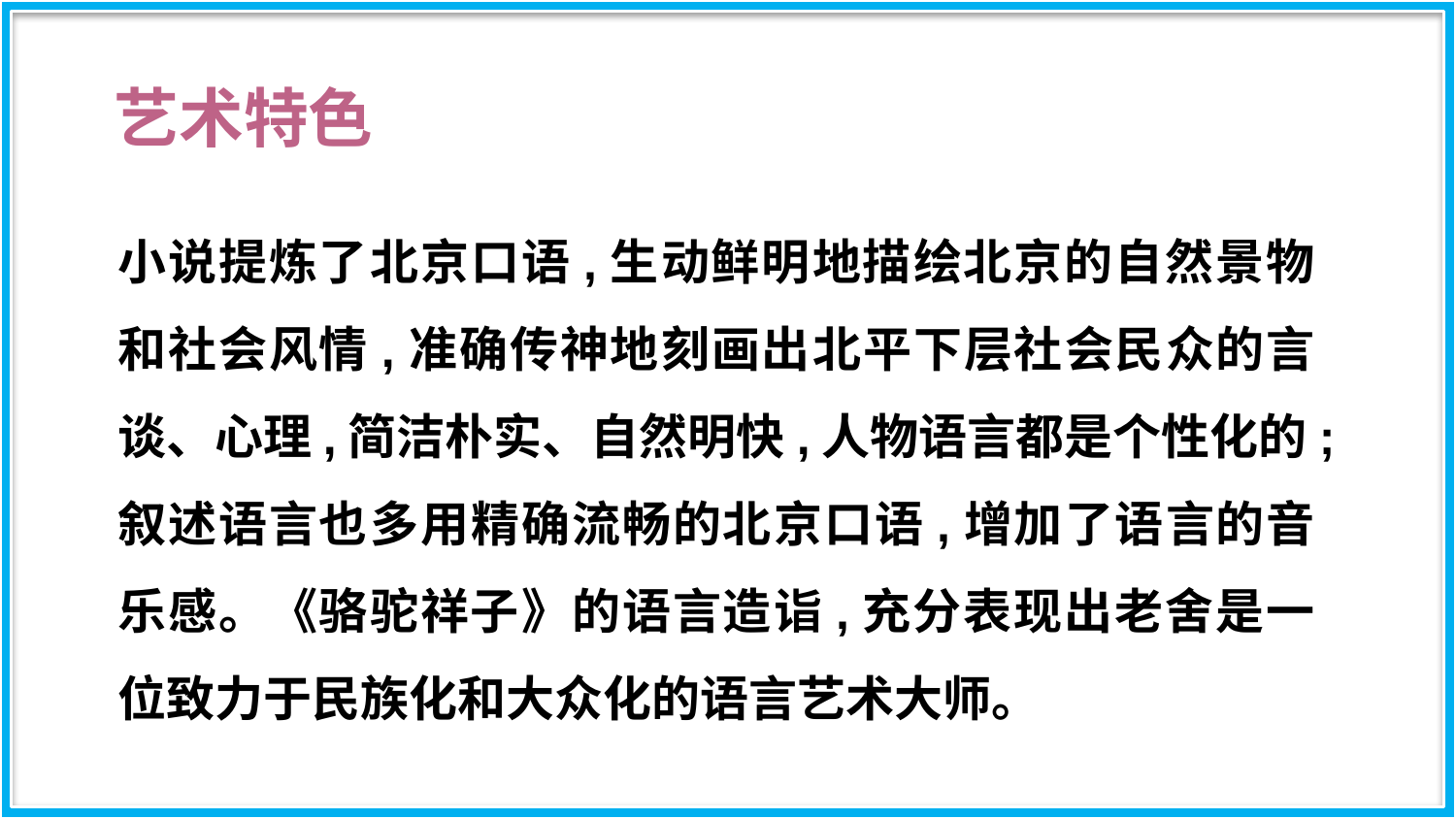

艺术特色
小说提炼了北京口语,生动鲜明地描绘北京的自然景物和社会风情,准确传神地刻画出北平下层社会民众的言谈、心理,简洁朴实、自然明快,人物语言都是个性化的;叙述语言也多用精确流畅的北京口语,增加了语言的音乐感。《骆驼祥子》的语言造诣,充分表现出老舍是一位致力于民族化和大众化的语言艺术大师。